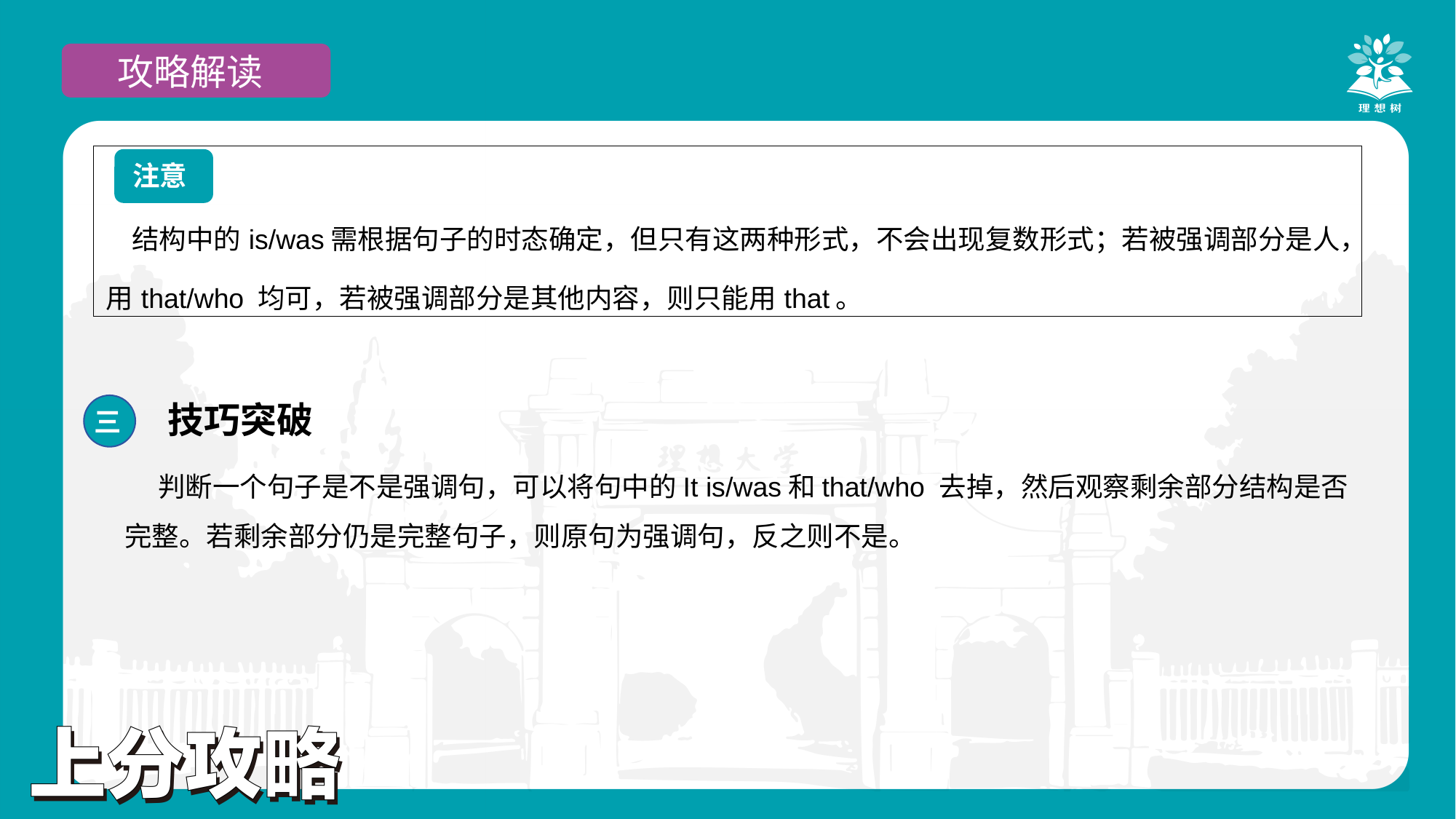

攻略解读
| 结构中的is/was需根据句子的时态确定，但只有这两种形式，不会出现复数形式；若被强调部分是人，用that/who 均可，若被强调部分是其他内容，则只能用that。 |
| --- |

注意
技巧突破

三
判断一个句子是不是强调句，可以将句中的It is/was和that/who 去掉，然后观察剩余部分结构是否完整。若剩余部分仍是完整句子，则原句为强调句，反之则不是。